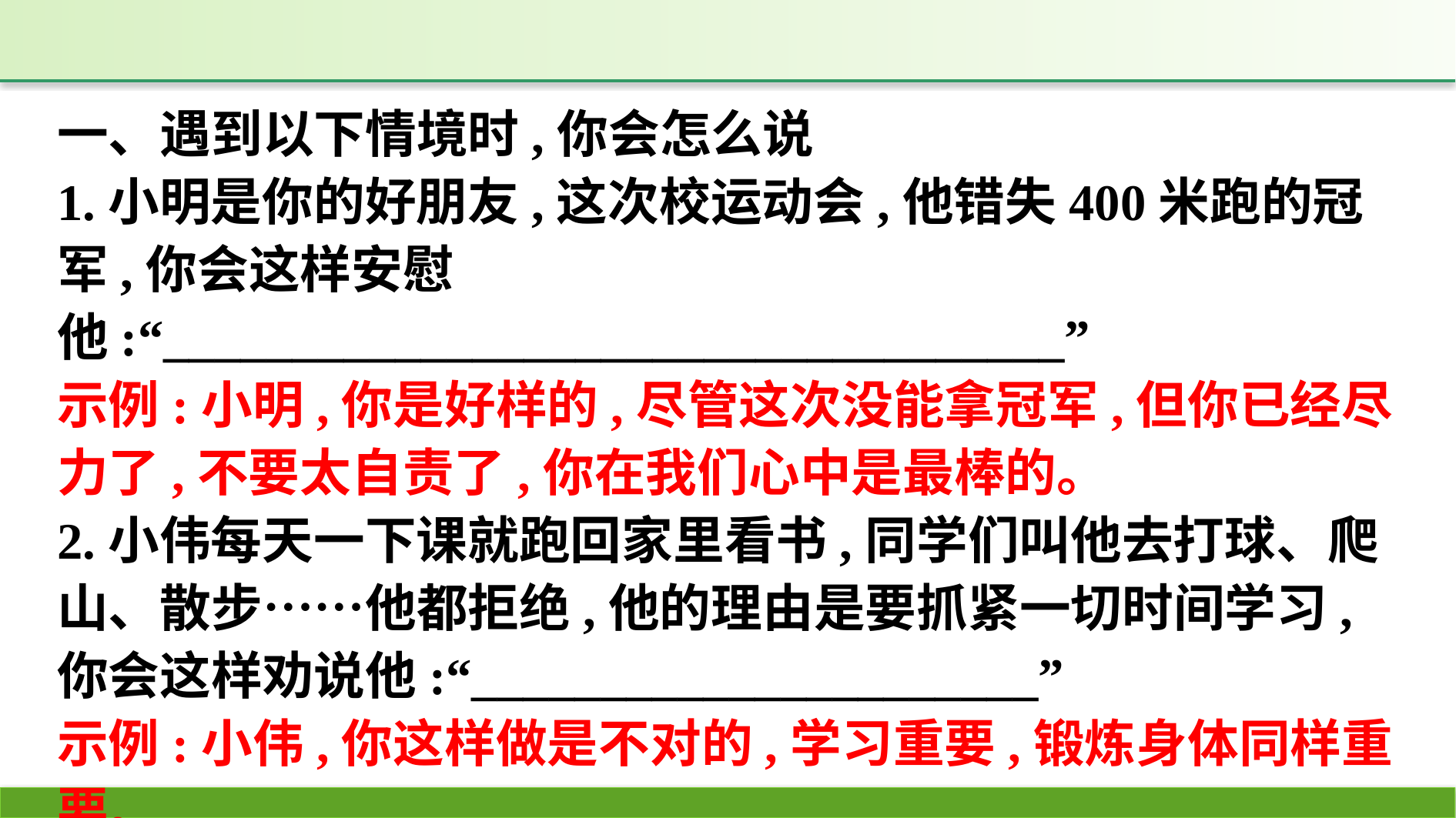

一、遇到以下情境时,你会怎么说
1.小明是你的好朋友,这次校运动会,他错失400米跑的冠军,你会这样安慰他:“___________________________________”
示例:小明,你是好样的,尽管这次没能拿冠军,但你已经尽力了,不要太自责了,你在我们心中是最棒的。
2.小伟每天一下课就跑回家里看书,同学们叫他去打球、爬山、散步……他都拒绝,他的理由是要抓紧一切时间学习,你会这样劝说他:“______________________”
示例:小伟,你这样做是不对的,学习重要,锻炼身体同样重要。